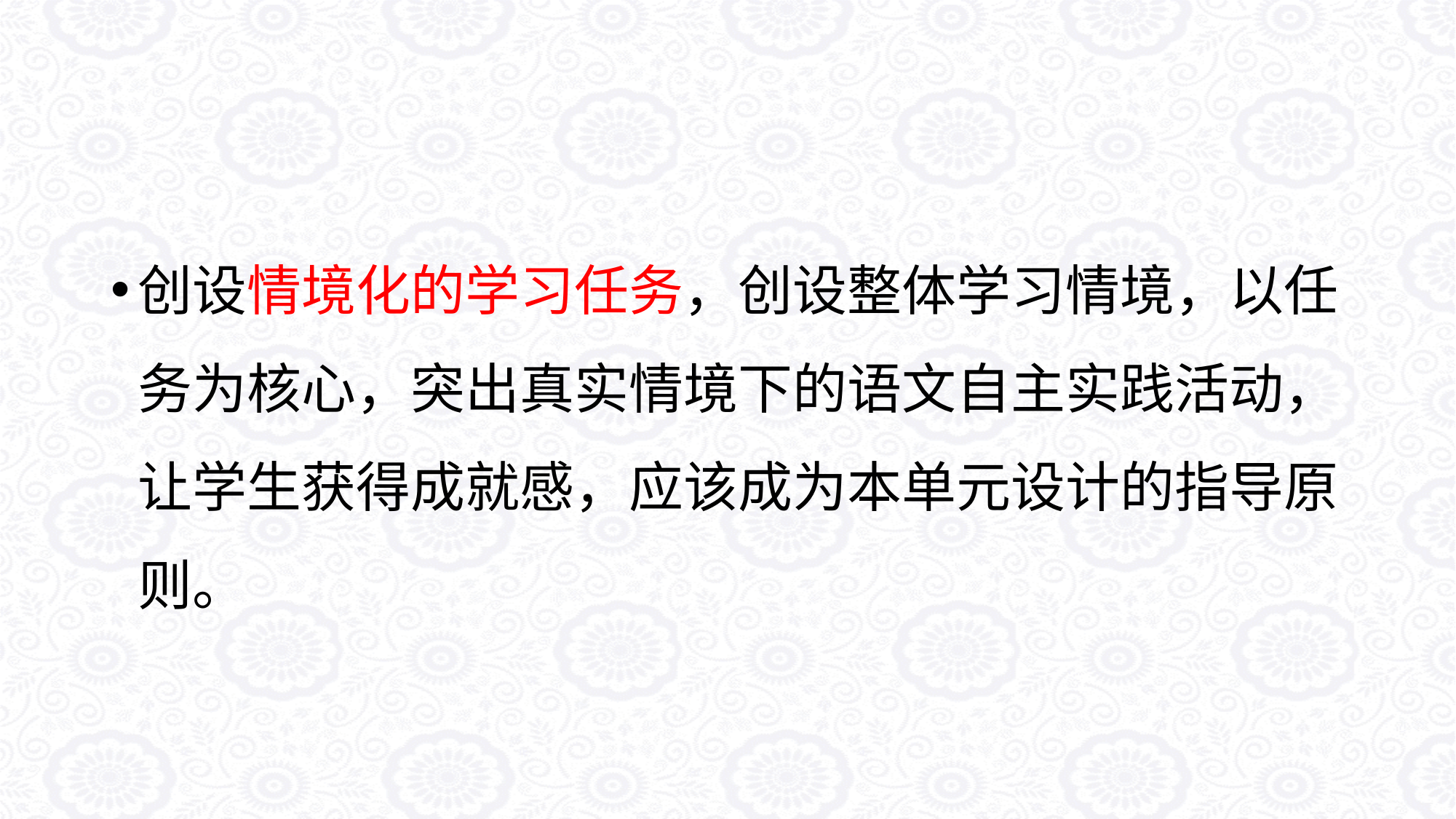

创设情境化的学习任务，创设整体学习情境，以任务为核心，突出真实情境下的语文自主实践活动，让学生获得成就感，应该成为本单元设计的指导原则。